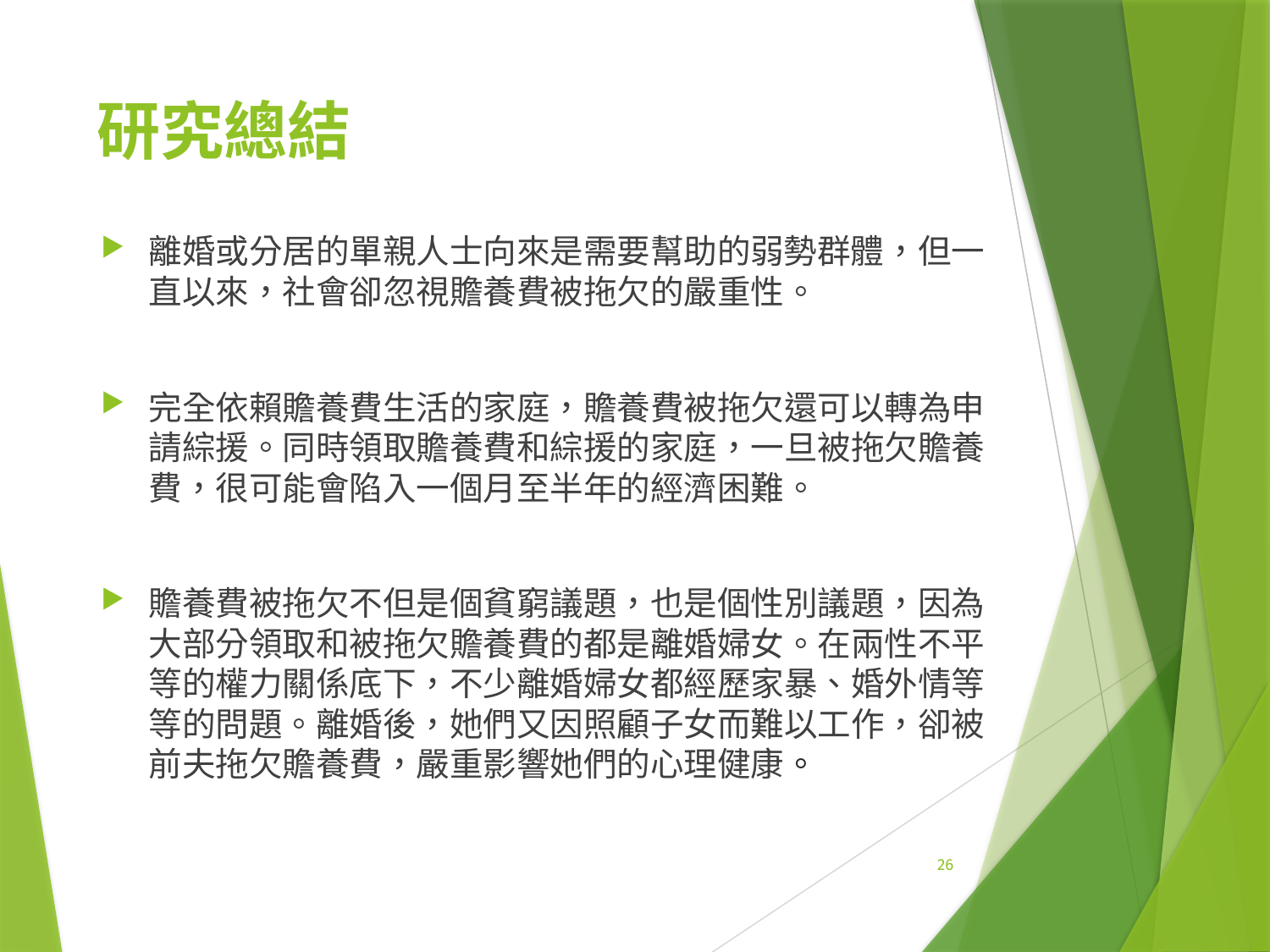

# 研究總結
離婚或分居的單親人士向來是需要幫助的弱勢群體，但一直以來，社會卻忽視贍養費被拖欠的嚴重性。

完全依賴贍養費生活的家庭，贍養費被拖欠還可以轉為申請綜援。同時領取贍養費和綜援的家庭，一旦被拖欠贍養費，很可能會陷入一個月至半年的經濟困難。

贍養費被拖欠不但是個貧窮議題，也是個性別議題，因為大部分領取和被拖欠贍養費的都是離婚婦女。在兩性不平等的權力關係底下，不少離婚婦女都經歷家暴、婚外情等等的問題。離婚後，她們又因照顧子女而難以工作，卻被前夫拖欠贍養費，嚴重影響她們的心理健康。
26